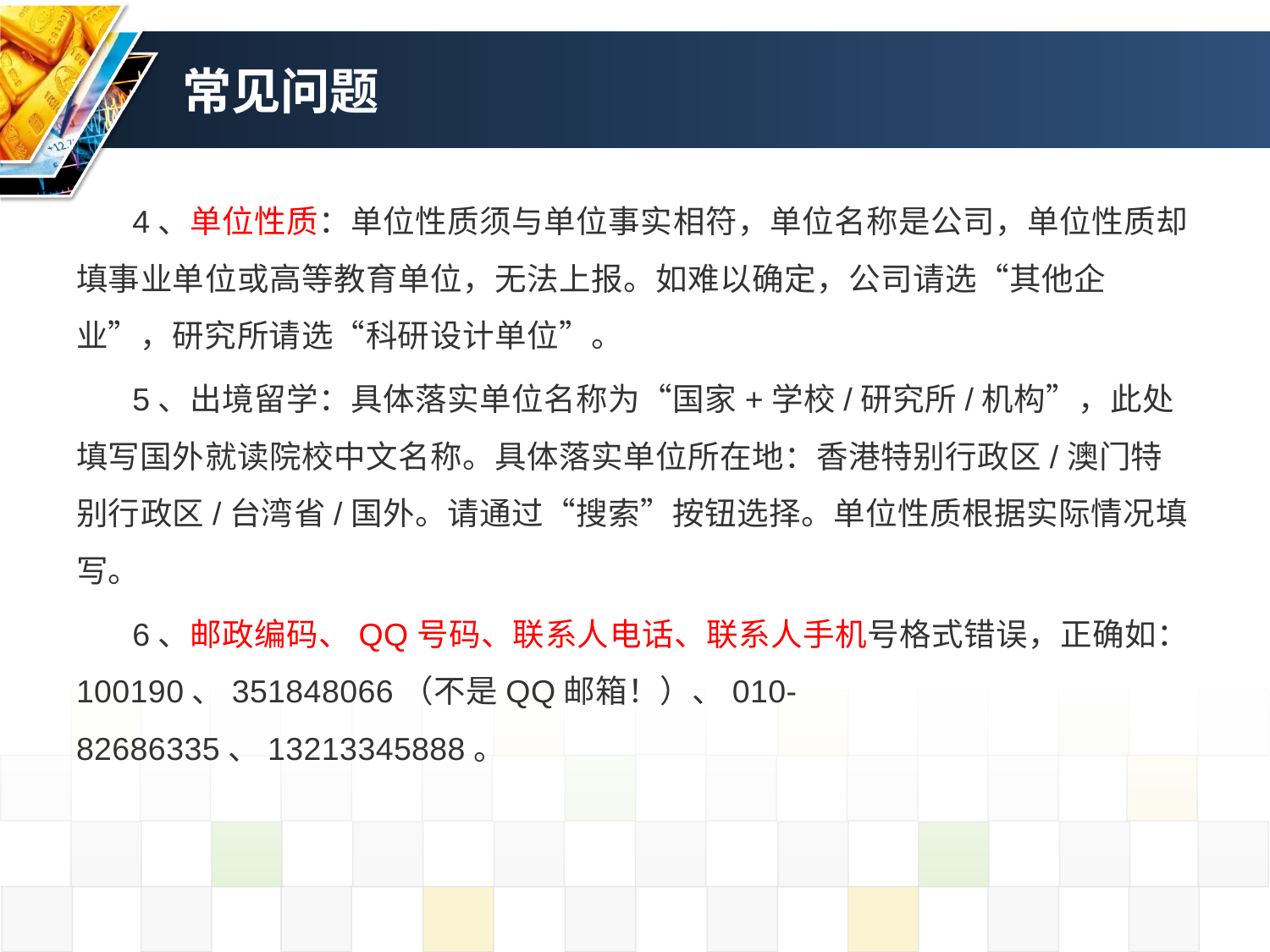

# 常见问题
      4、单位性质：单位性质须与单位事实相符，单位名称是公司，单位性质却填事业单位或高等教育单位，无法上报。如难以确定，公司请选“其他企业”，研究所请选“科研设计单位”。
      5、出境留学：具体落实单位名称为“国家+学校/研究所/机构”，此处填写国外就读院校中文名称。具体落实单位所在地：香港特别行政区/澳门特别行政区/台湾省/国外。请通过“搜索”按钮选择。单位性质根据实际情况填写。
      6、邮政编码、QQ号码、联系人电话、联系人手机号格式错误，正确如：100190、351848066（不是QQ邮箱！）、010-82686335、13213345888。